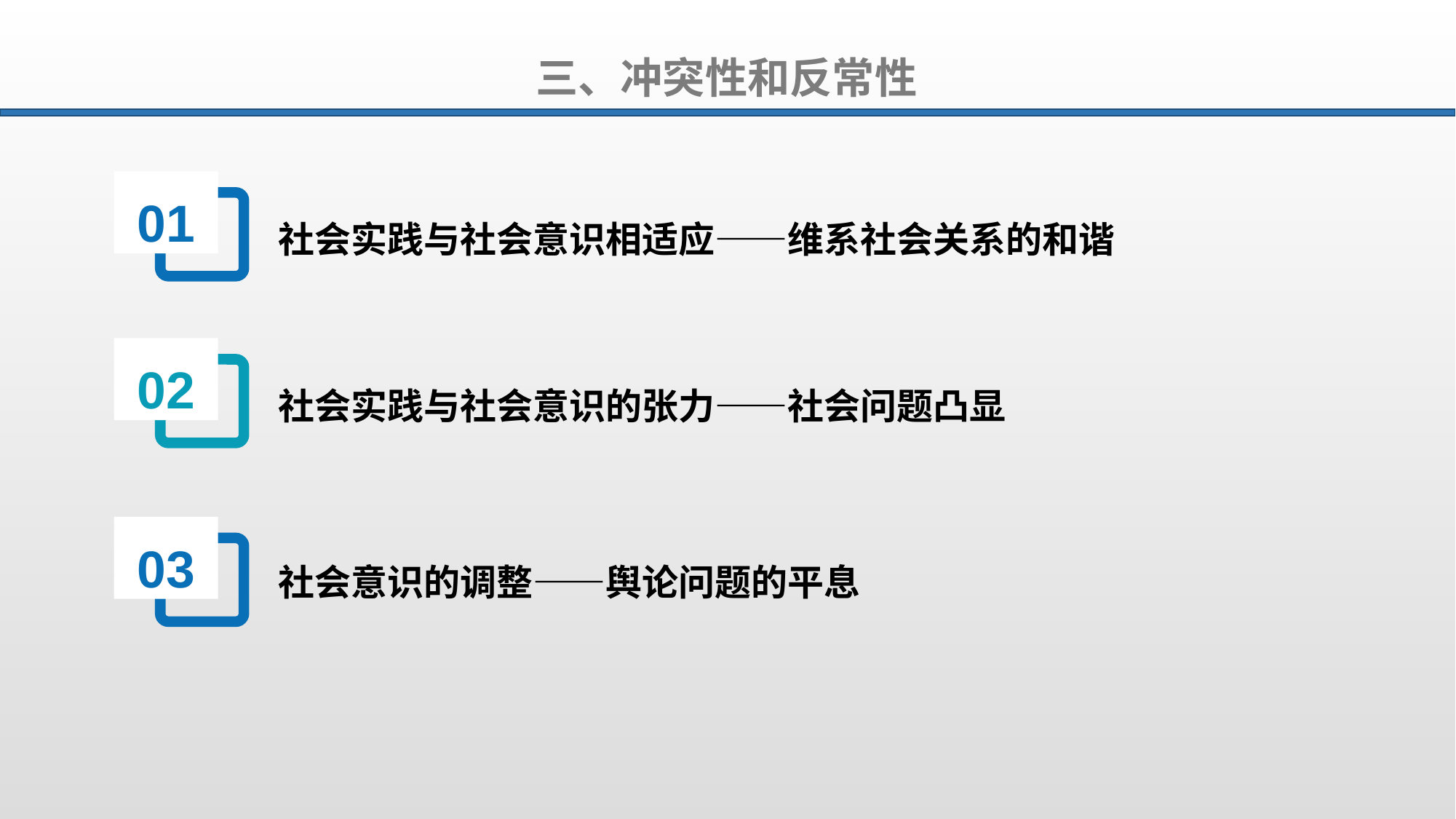

三、冲突性和反常性

01

社会实践与社会意识相适应——维系社会关系的和谐
02

社会实践与社会意识的张力——社会问题凸显
03
社会意识的调整——舆论问题的平息